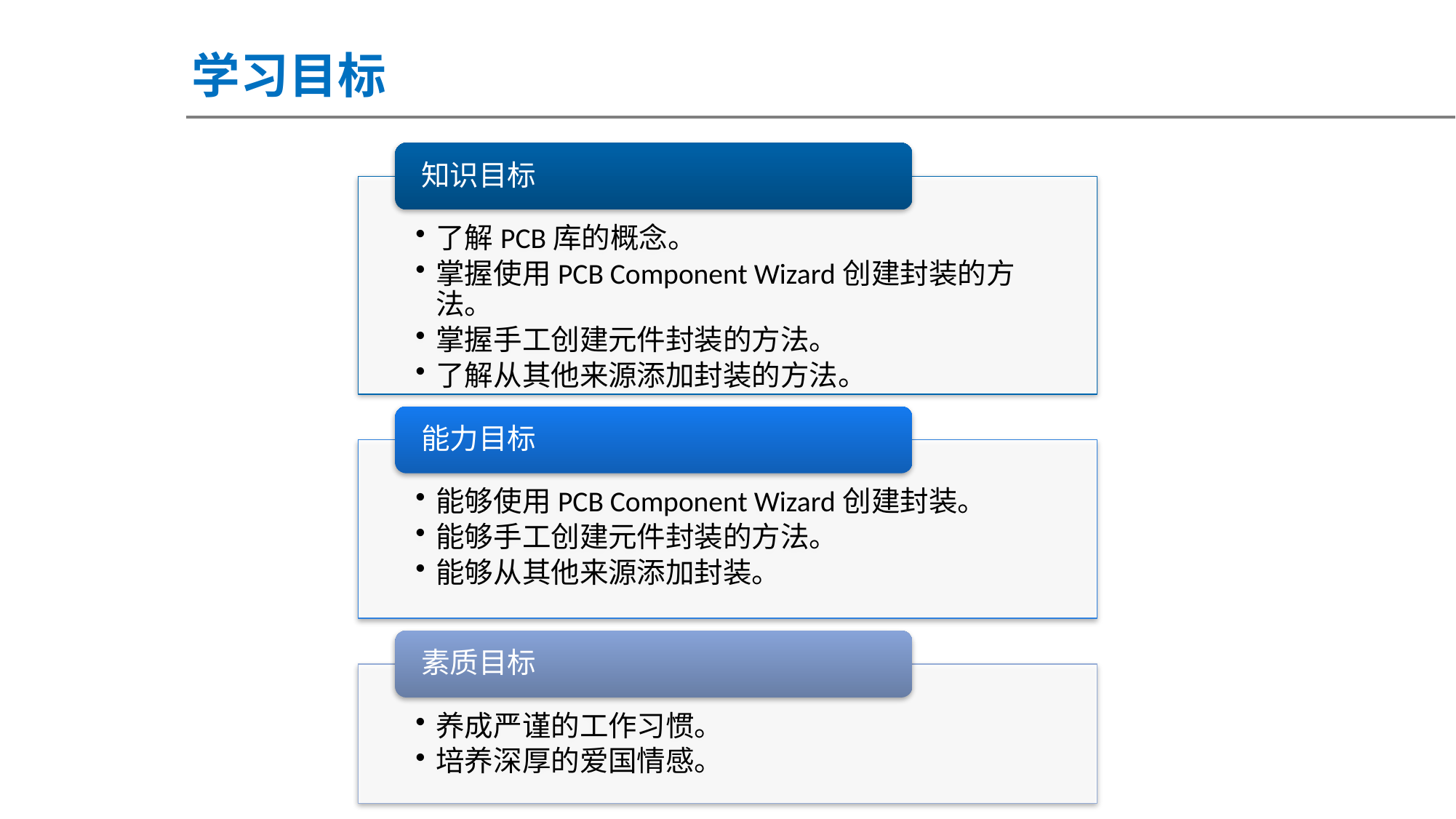

学习目标
了解PCB库的概念。
掌握使用PCB Component Wizard创建封装的方法。
掌握手工创建元件封装的方法。
了解从其他来源添加封装的方法。
知识目标
能够使用PCB Component Wizard创建封装。
能够手工创建元件封装的方法。
能够从其他来源添加封装。
能力目标
养成严谨的工作习惯。
培养深厚的爱国情感。
素质目标